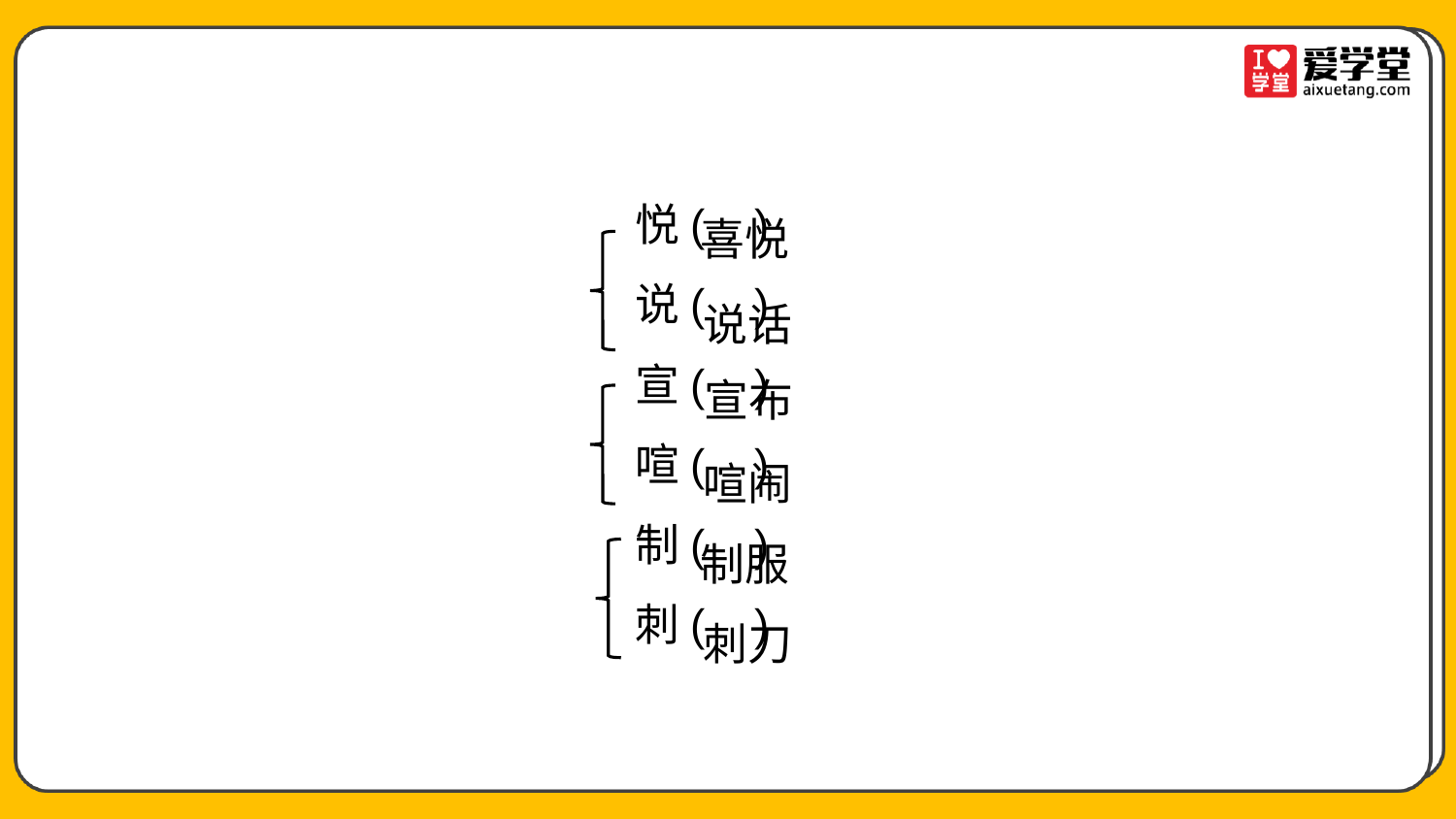

悦(    )
说(    )
宣(    )
喧(    )
制(    )
刺(    )
喜悦

说话
宣布

喧闹
制服

刺刀